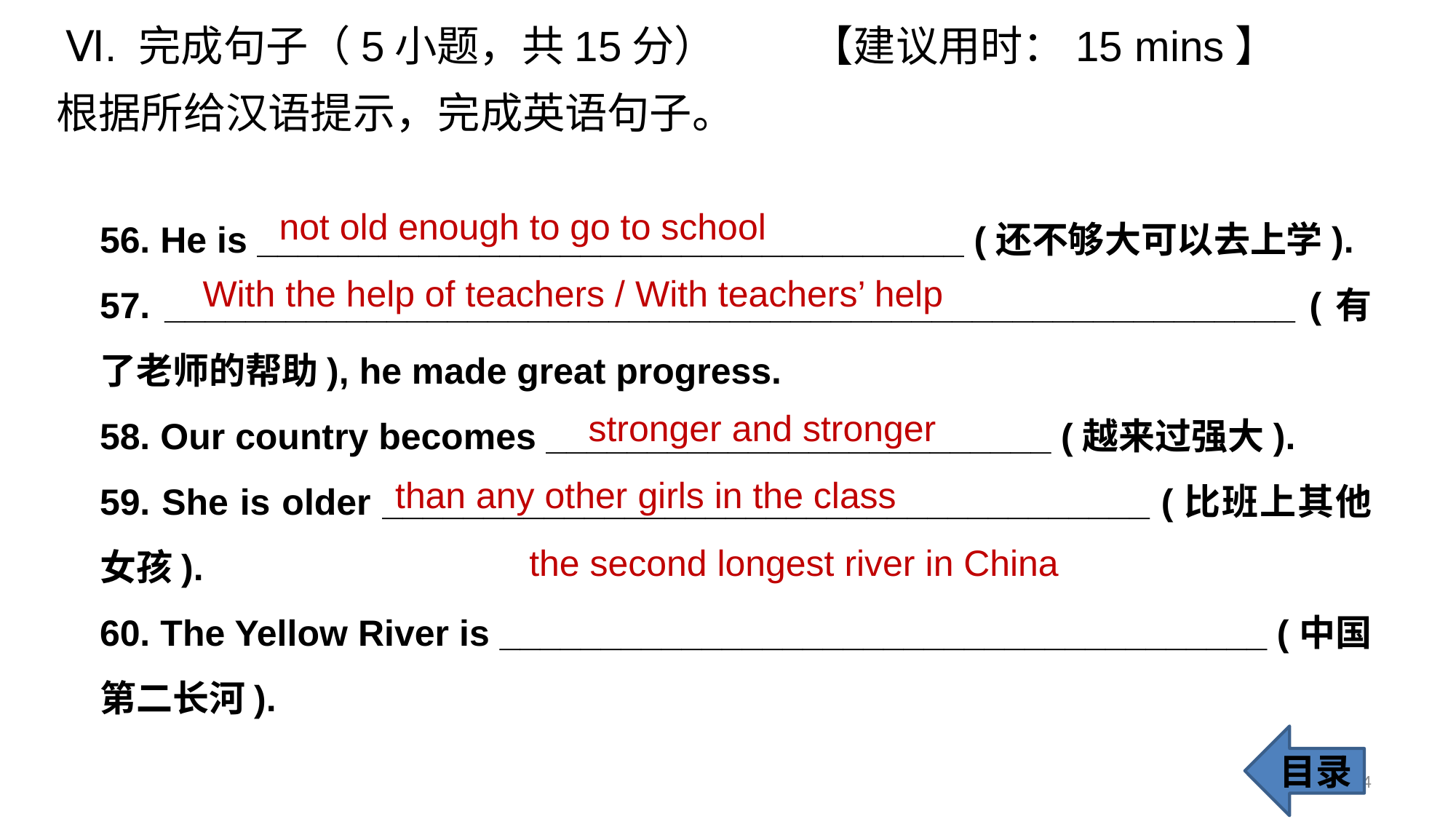

Ⅵ. 完成句子（5小题，共15分）          【建议用时：15 mins】
根据所给汉语提示，完成英语句子。
56. He is ___________________________________ (还不够大可以去上学).
57. ________________________________________________________ (有了老师的帮助), he made great progress.
58. Our country becomes _________________________ (越来过强大).
59. She is older ______________________________________ (比班上其他女孩).
60. The Yellow River is ______________________________________ (中国第二长河).
 not old enough to go to school
  With the help of teachers / With teachers’ help
 stronger and stronger
 than any other girls in the class
 the second longest river in China
目录
54